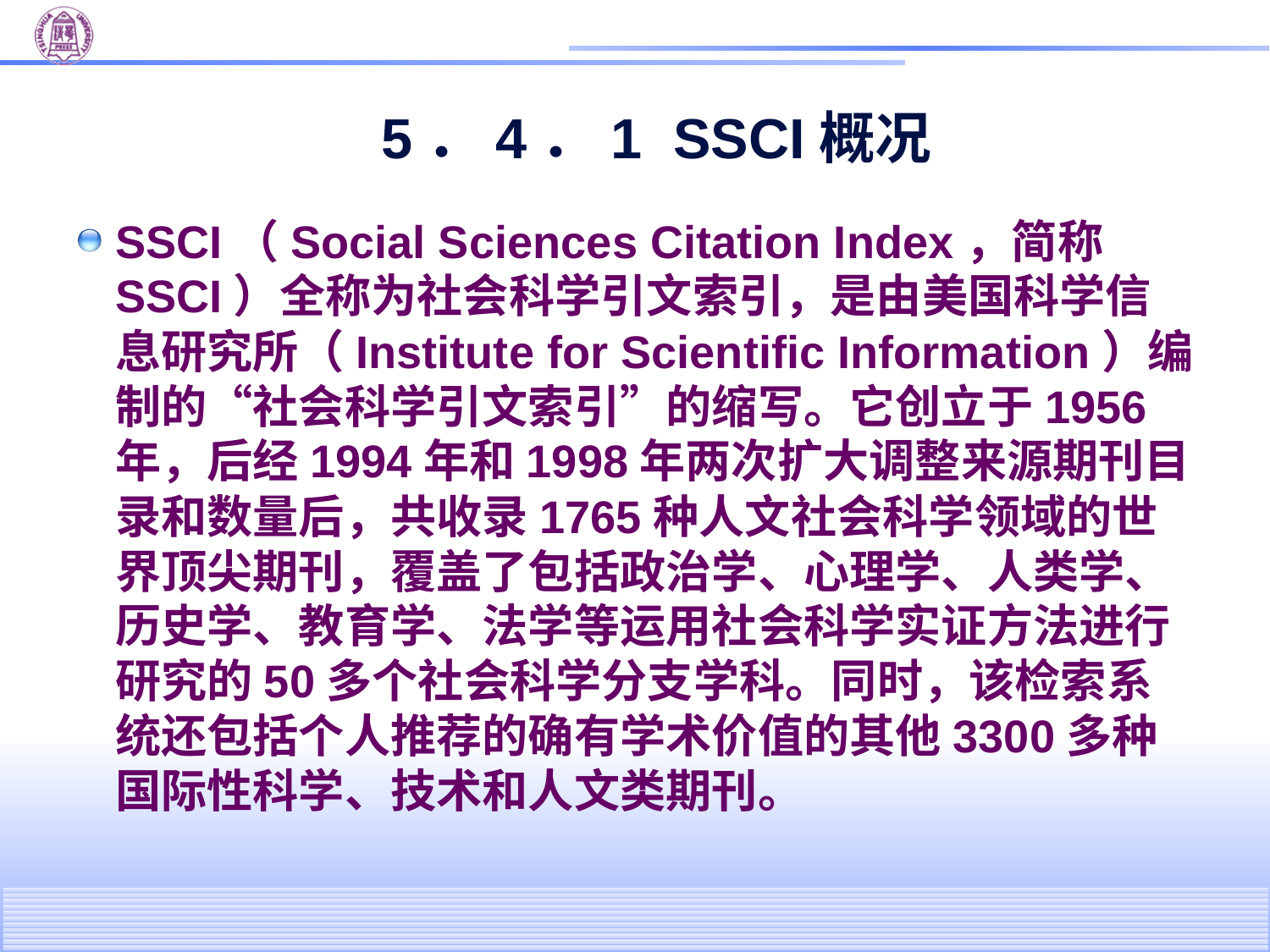

# 5．4．1  SSCI概况
SSCI（Social Sciences Citation Index，简称SSCI）全称为社会科学引文索引，是由美国科学信息研究所（Institute for Scientific Information）编制的“社会科学引文索引”的缩写。它创立于1956年，后经1994年和1998年两次扩大调整来源期刊目录和数量后，共收录1765种人文社会科学领域的世界顶尖期刊，覆盖了包括政治学、心理学、人类学、历史学、教育学、法学等运用社会科学实证方法进行研究的50多个社会科学分支学科。同时，该检索系统还包括个人推荐的确有学术价值的其他3300多种国际性科学、技术和人文类期刊。